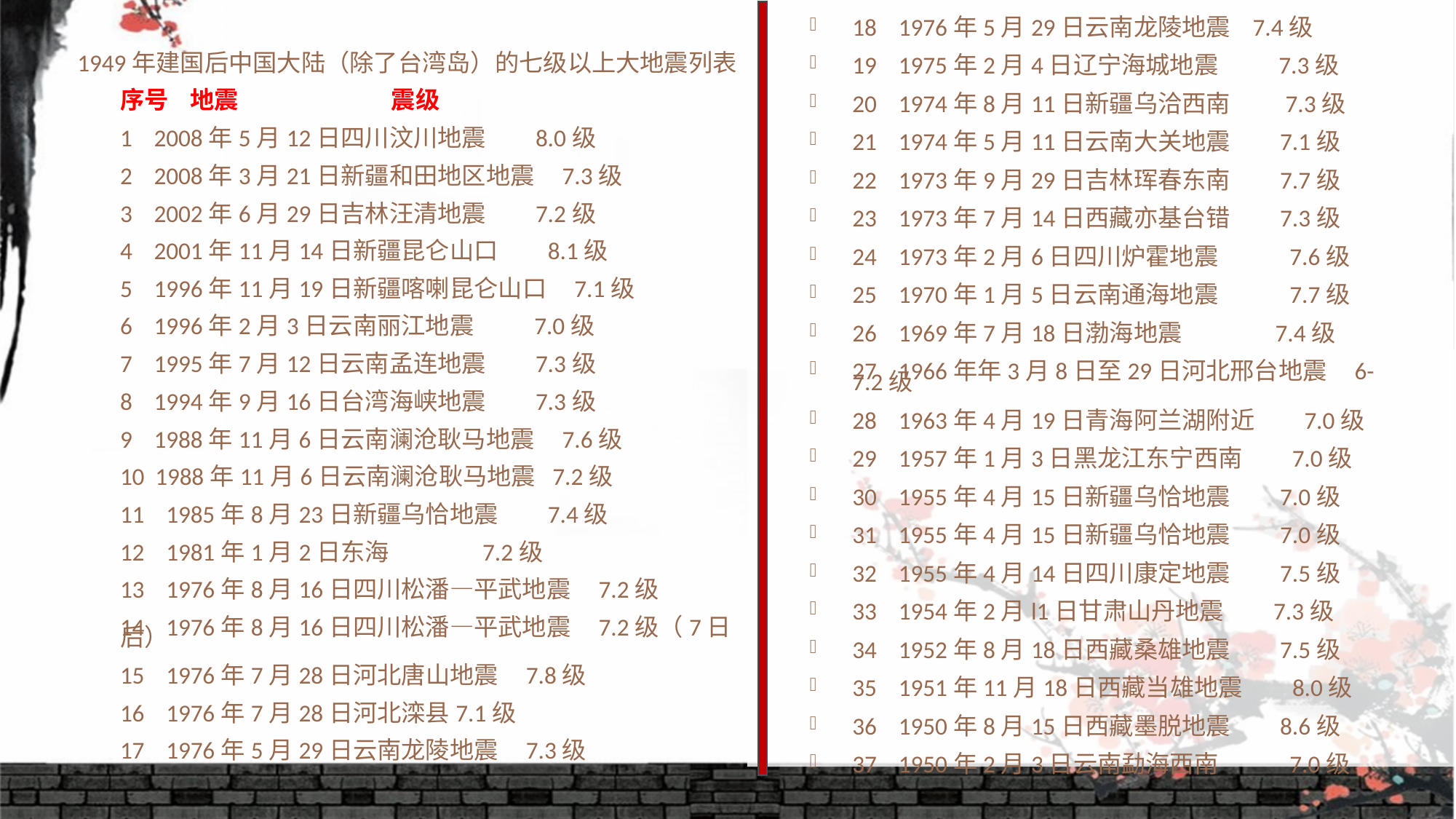

1949年建国后中国大陆（除了台湾岛）的七级以上大地震列表
序号    地震                            震级
1    2008年5月12日四川汶川地震        8.0级
2    2008年3月21日新疆和田地区地震    7.3级
3    2002年6月29日吉林汪清地震        7.2级
4    2001年11月14日新疆昆仑山口        8.1级
5    1996年11月19日新疆喀喇昆仑山口    7.1级
6    1996年2月3日云南丽江地震          7.0级
7    1995年7月12日云南孟连地震        7.3级
8    1994年9月16日台湾海峡地震        7.3级
9    1988年11月6日云南澜沧耿马地震    7.6级
10  1988年11月6日云南澜沧耿马地震  7.2级
11    1985年8月23日新疆乌恰地震        7.4级
12    1981年1月2日东海                7.2级
13    1976年8月16日四川松潘—平武地震    7.2级
14    1976年8月16日四川松潘—平武地震    7.2级（7日后）
15    1976年7月28日河北唐山地震    7.8级
16    1976年7月28日河北滦县7.1级
17    1976年5月29日云南龙陵地震    7.3级
18    1976年5月29日云南龙陵地震   7.4级
19    1975年2月4日辽宁海城地震          7.3级
20    1974年8月11日新疆乌洽西南         7.3级
21    1974年5月11日云南大关地震        7.1级
22    1973年9月29日吉林珲春东南        7.7级
23    1973年7月14日西藏亦基台错        7.3级
24    1973年2月6日四川炉霍地震            7.6级
25    1970年1月5日云南通海地震            7.7级
26    1969年7月18日渤海地震                7.4级
27    1966年年3月8日至29日河北邢台地震    6-7.2级
28    1963年4月19日青海阿兰湖附近        7.0级
29    1957年1月3日黑龙江东宁西南        7.0级
30    1955年4月15日新疆乌恰地震        7.0级
31    1955年4月15日新疆乌恰地震        7.0级
32    1955年4月14日四川康定地震        7.5级
33    1954年2月l1日甘肃山丹地震        7.3级
34    1952年8月18日西藏桑雄地震        7.5级
35    1951年11月18日西藏当雄地震        8.0级
36    1950年8月15日西藏墨脱地震        8.6级
37    1950年2月3日云南勐海西南            7.0级